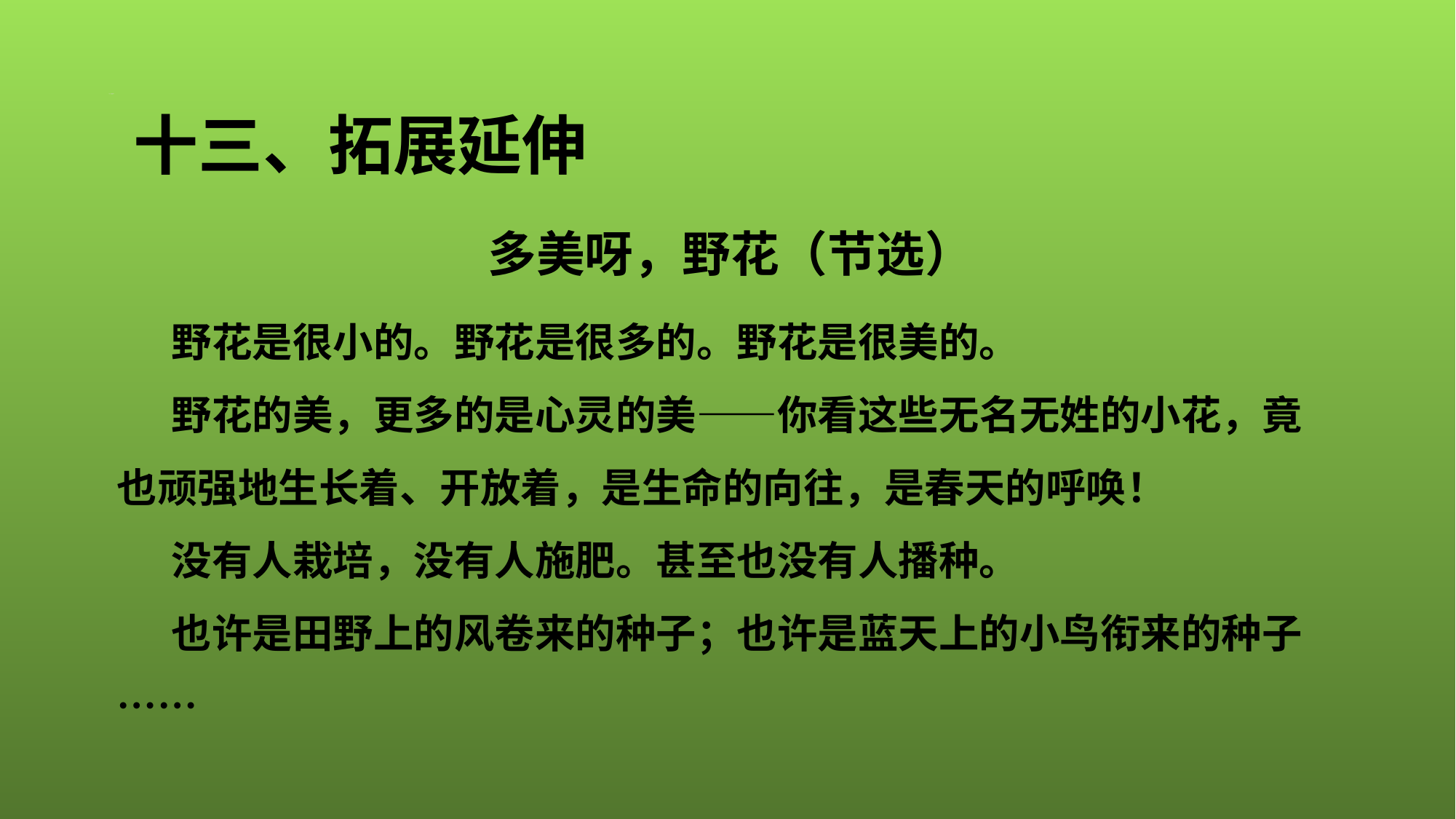

十三、拓展延伸
多美呀，野花（节选）
野花是很小的。野花是很多的。野花是很美的。
野花的美，更多的是心灵的美——你看这些无名无姓的小花，竟也顽强地生长着、开放着，是生命的向往，是春天的呼唤！
没有人栽培，没有人施肥。甚至也没有人播种。
也许是田野上的风卷来的种子；也许是蓝天上的小鸟衔来的种子……